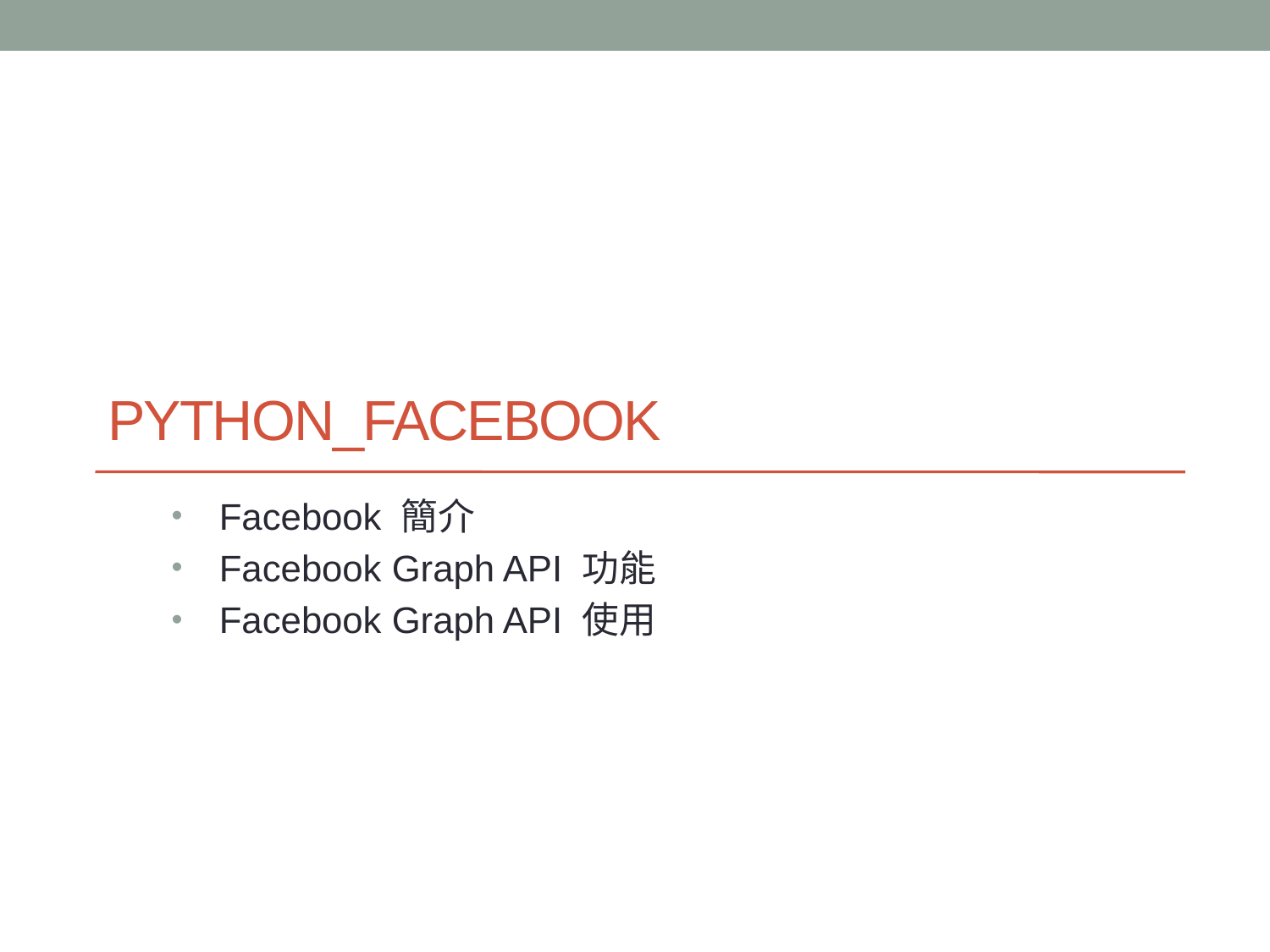

# Python_Facebook
Facebook 簡介
Facebook Graph API 功能
Facebook Graph API 使用